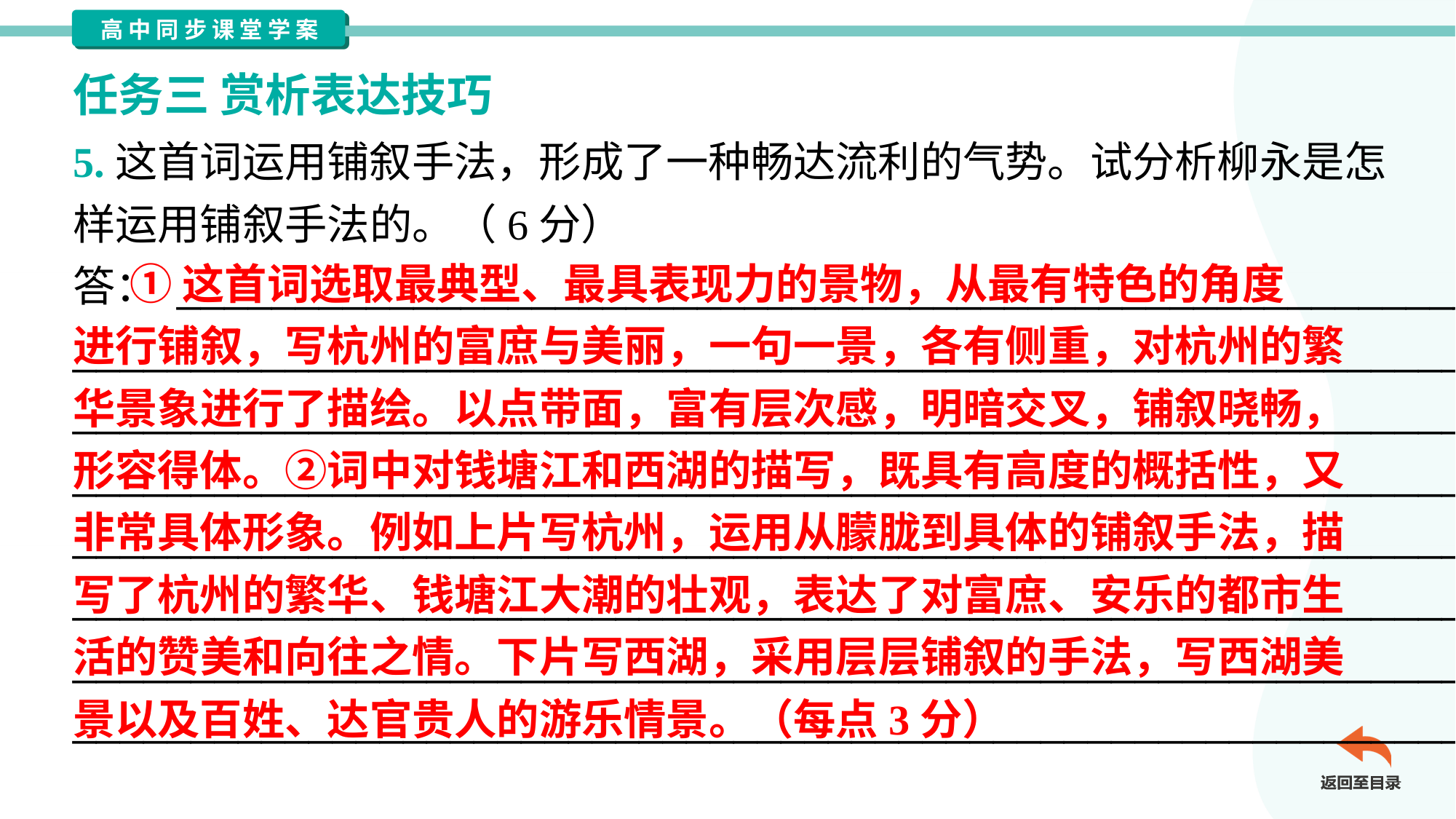

任务三 赏析表达技巧
5.这首词运用铺叙手法，形成了一种畅达流利的气势。试分析柳永是怎
样运用铺叙手法的。（6分）
答： ________________________________________________________
_____________________________________________________________
_____________________________________________________________
_____________________________________________________________
_____________________________________________________________
_____________________________________________________________
_____________________________________________________________
_____________________________________________________________
      ①这首词选取最典型、最具表现力的景物，从最有特色的角度
进行铺叙，写杭州的富庶与美丽，一句一景，各有侧重，对杭州的繁
华景象进行了描绘。以点带面，富有层次感，明暗交叉，铺叙晓畅，
形容得体。②词中对钱塘江和西湖的描写，既具有高度的概括性，又
非常具体形象。例如上片写杭州，运用从朦胧到具体的铺叙手法，描
写了杭州的繁华、钱塘江大潮的壮观，表达了对富庶、安乐的都市生
活的赞美和向往之情。下片写西湖，采用层层铺叙的手法，写西湖美
景以及百姓、达官贵人的游乐情景。（每点3分）